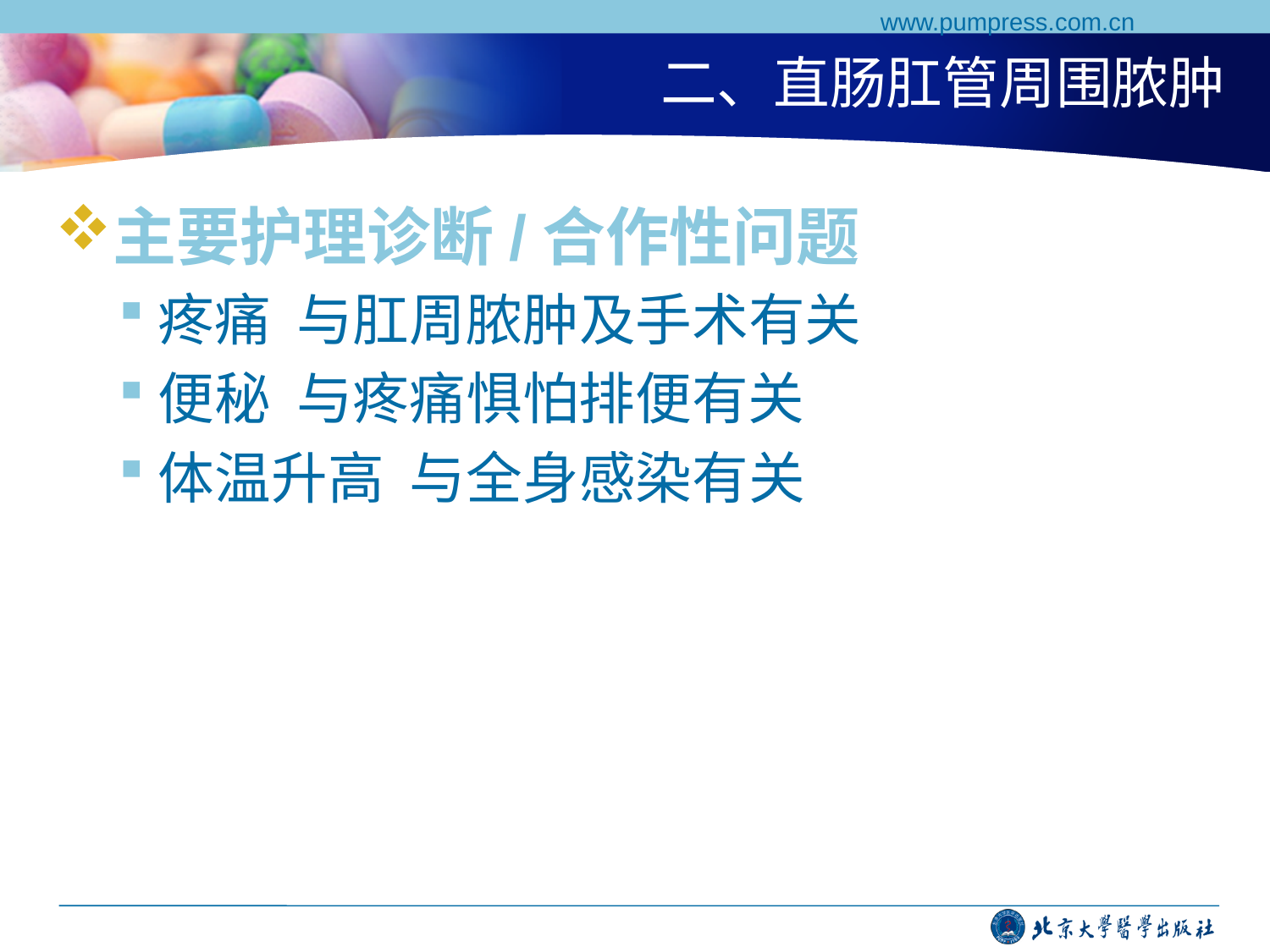

www.pumpress.com.cn
# 二、直肠肛管周围脓肿
主要护理诊断/合作性问题
疼痛  与肛周脓肿及手术有关
便秘  与疼痛惧怕排便有关
体温升高  与全身感染有关